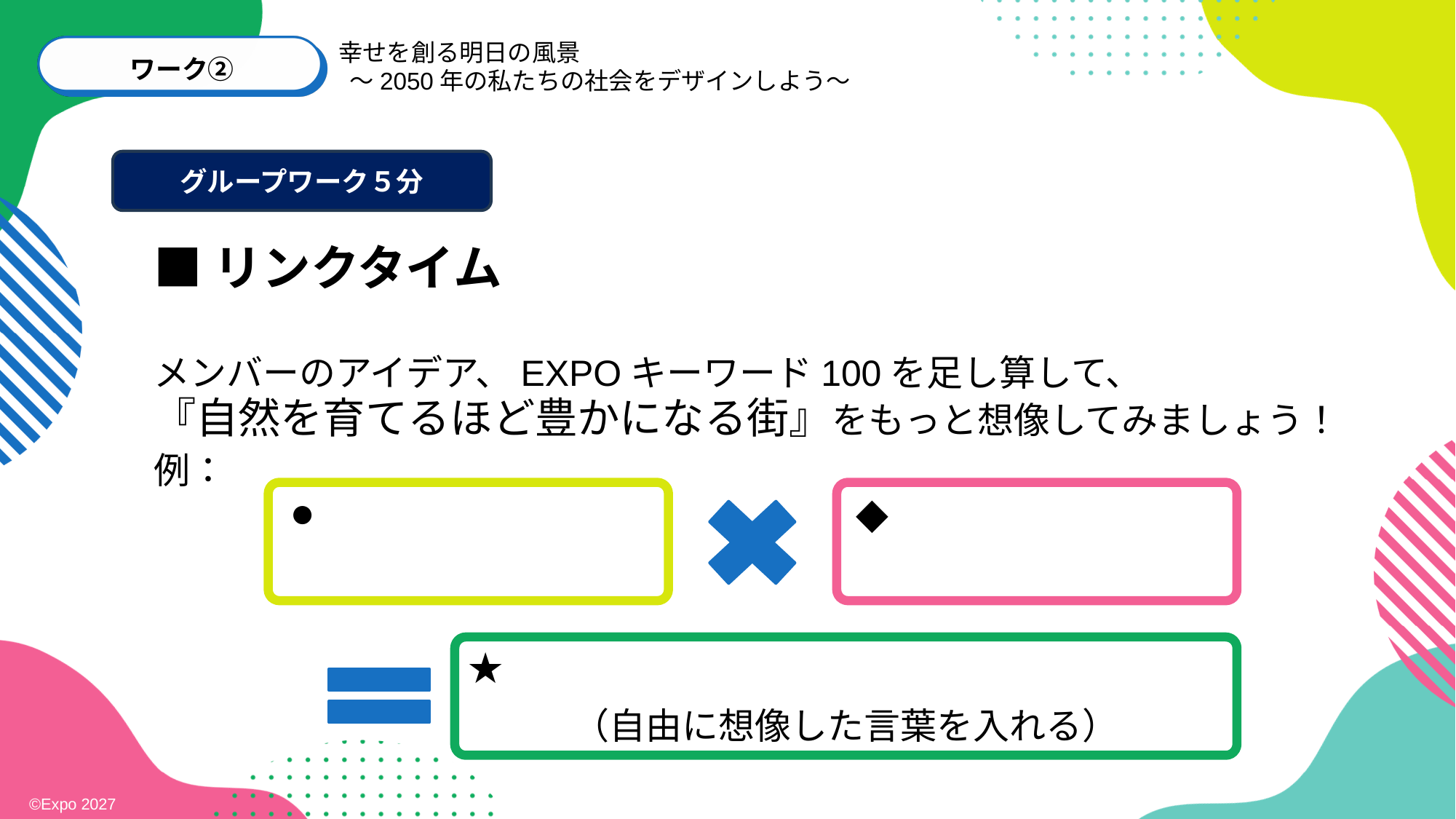

幸せを創る明日の風景
 ～2050年の私たちの社会をデザインしよう～

ワーク②
グループワーク５分
■リンクタイム

メンバーのアイデア、EXPOキーワード100を足し算して、
『自然を育てるほど豊かになる街』をもっと想像してみましょう！
例：
●
◆

★
（自由に想像した言葉を入れる）